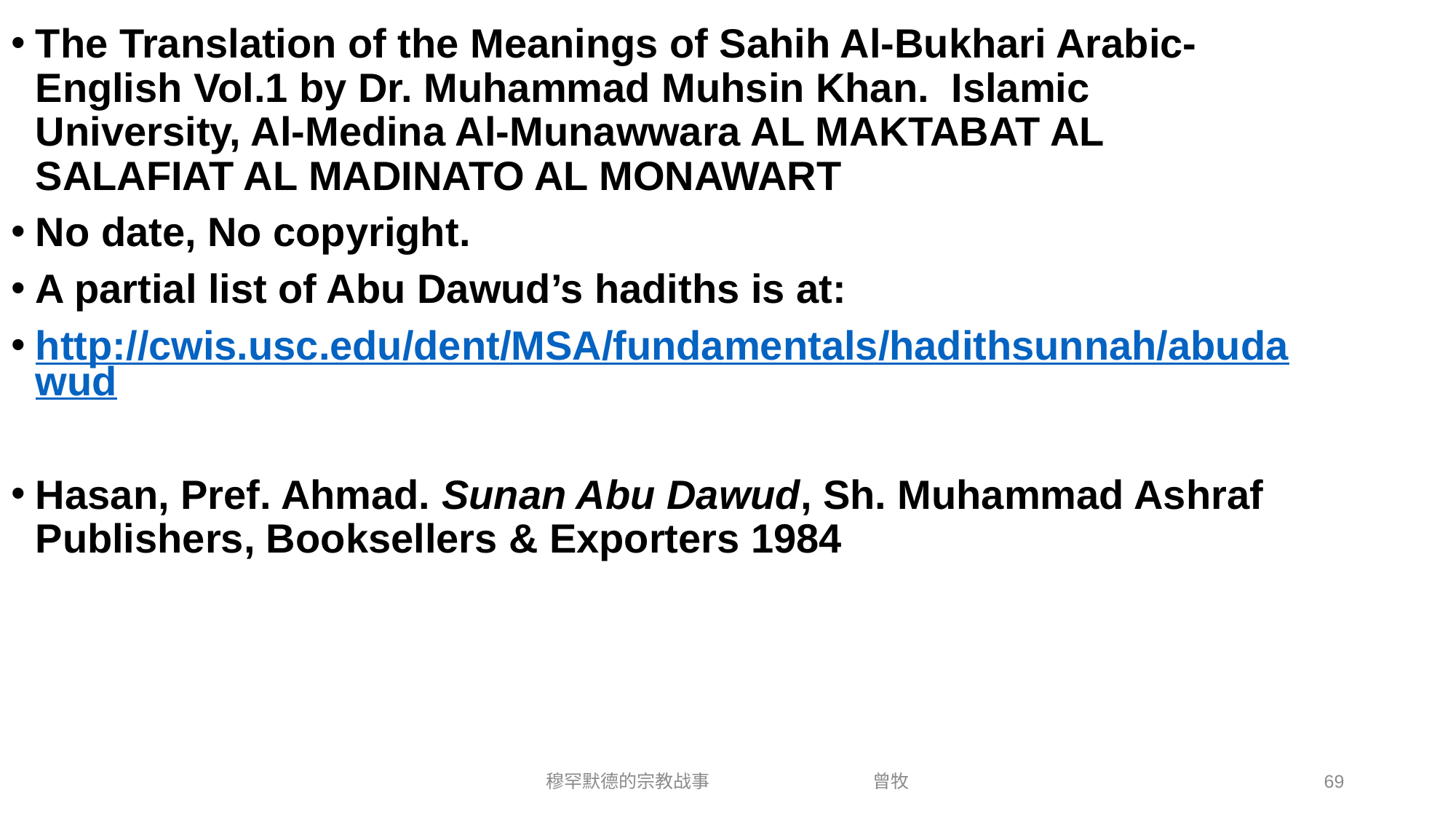

The Translation of the Meanings of Sahih Al-Bukhari Arabic-English Vol.1 by Dr. Muhammad Muhsin Khan.  Islamic University, Al-Medina Al-Munawwara AL MAKTABAT AL SALAFIAT AL MADINATO AL MONAWART
No date, No copyright.
A partial list of Abu Dawud’s hadiths is at:
http://cwis.usc.edu/dent/MSA/fundamentals/hadithsunnah/abudawud

Hasan, Pref. Ahmad. Sunan Abu Dawud, Sh. Muhammad Ashraf Publishers, Booksellers & Exporters 1984

穆罕默德的宗教战事                             曾牧
69